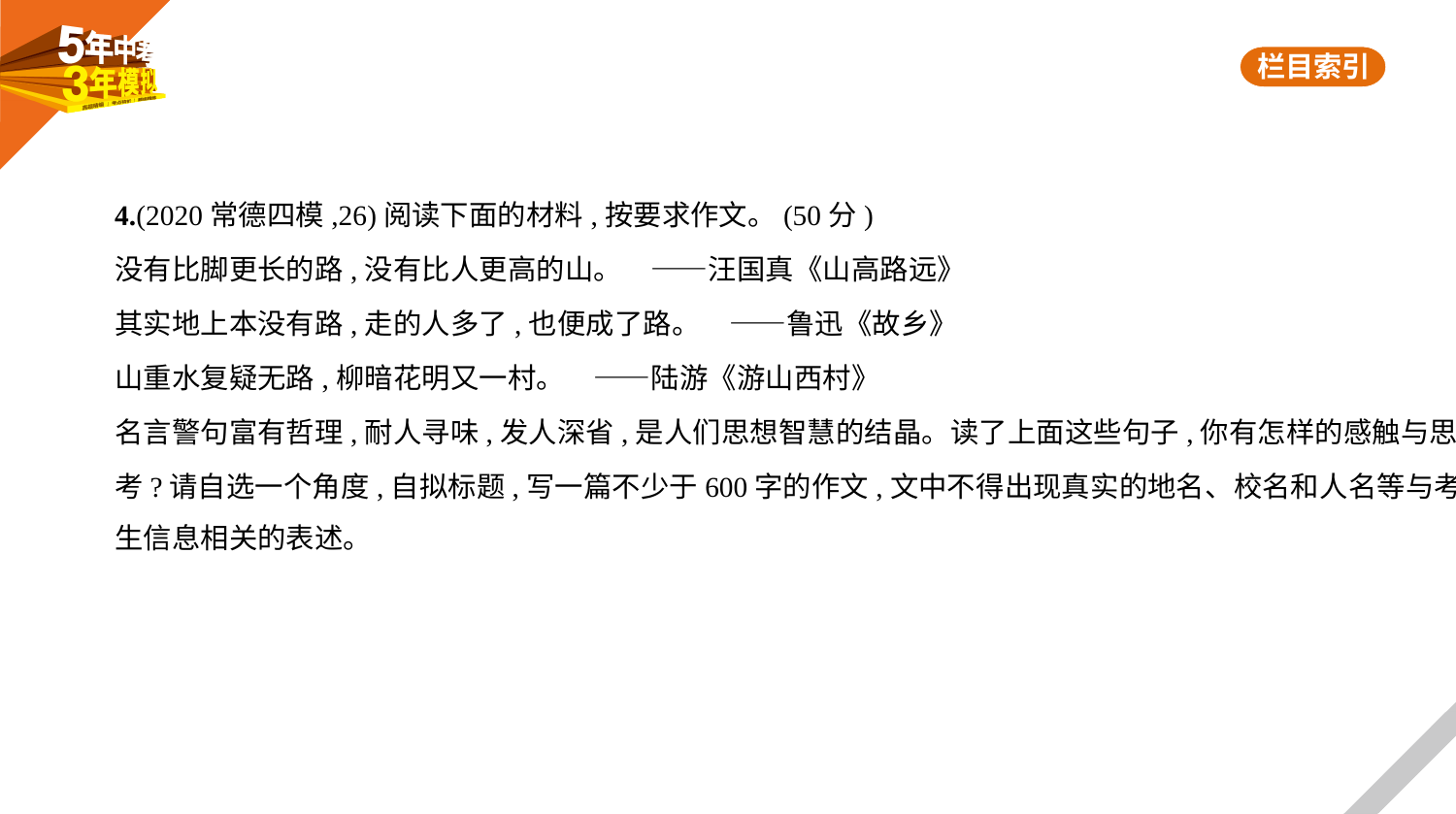

4.(2020常德四模,26)阅读下面的材料,按要求作文。(50分)
没有比脚更长的路,没有比人更高的山。 ——汪国真《山高路远》
其实地上本没有路,走的人多了,也便成了路。 ——鲁迅《故乡》
山重水复疑无路,柳暗花明又一村。 ——陆游《游山西村》
名言警句富有哲理,耐人寻味,发人深省,是人们思想智慧的结晶。读了上面这些句子,你有怎样的感触与思
考?请自选一个角度,自拟标题,写一篇不少于600字的作文,文中不得出现真实的地名、校名和人名等与考
生信息相关的表述。